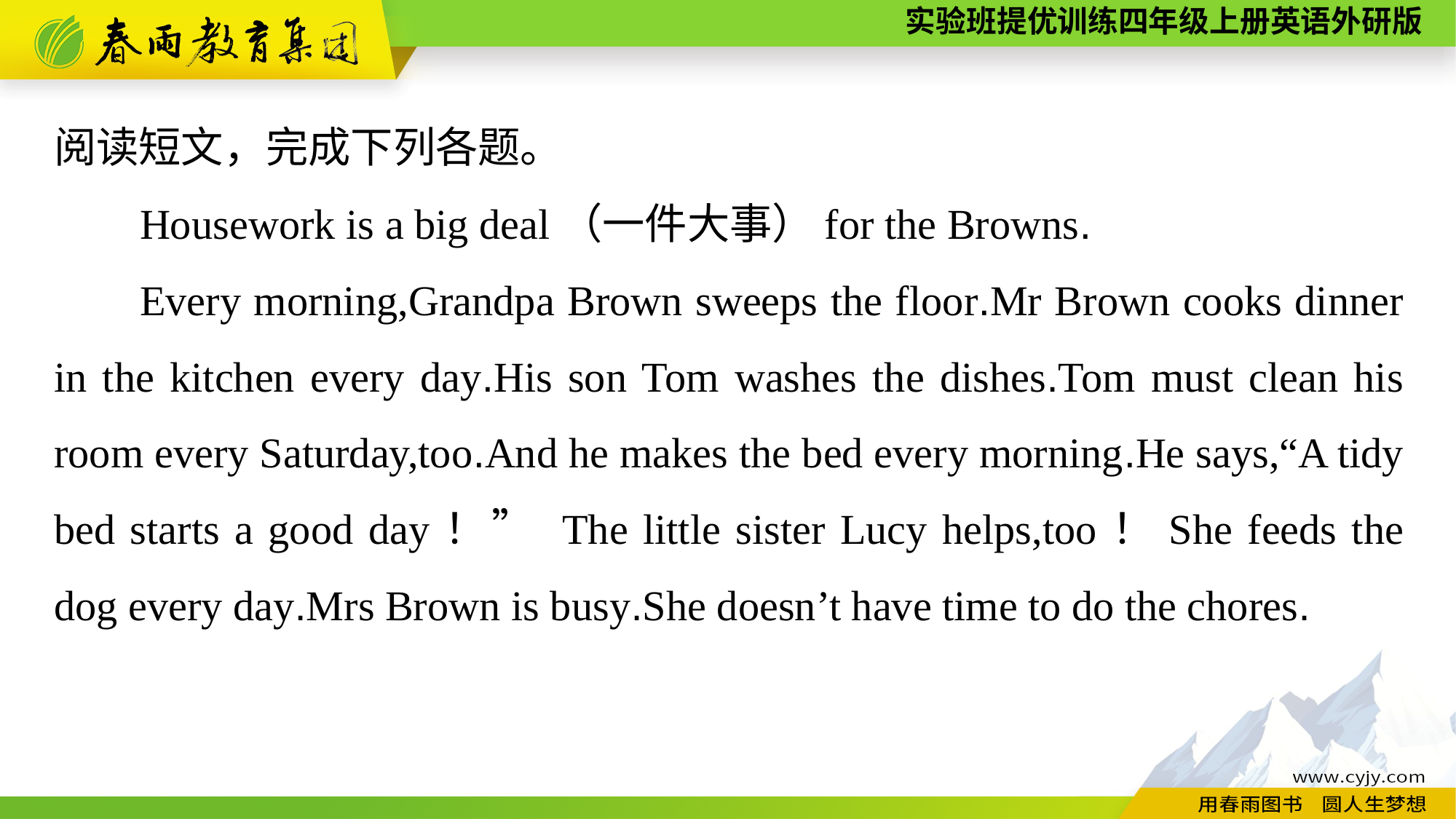

阅读短文，完成下列各题。
Housework is a big deal（一件大事）for the Browns.
Every morning,Grandpa Brown sweeps the floor.Mr Brown cooks dinner in the kitchen every day.His son Tom washes the dishes.Tom must clean his room every Saturday,too.And he makes the bed every morning.He says,“A tidy bed starts a good day！” The little sister Lucy helps,too！She feeds the dog every day.Mrs Brown is busy.She doesn’t have time to do the chores.